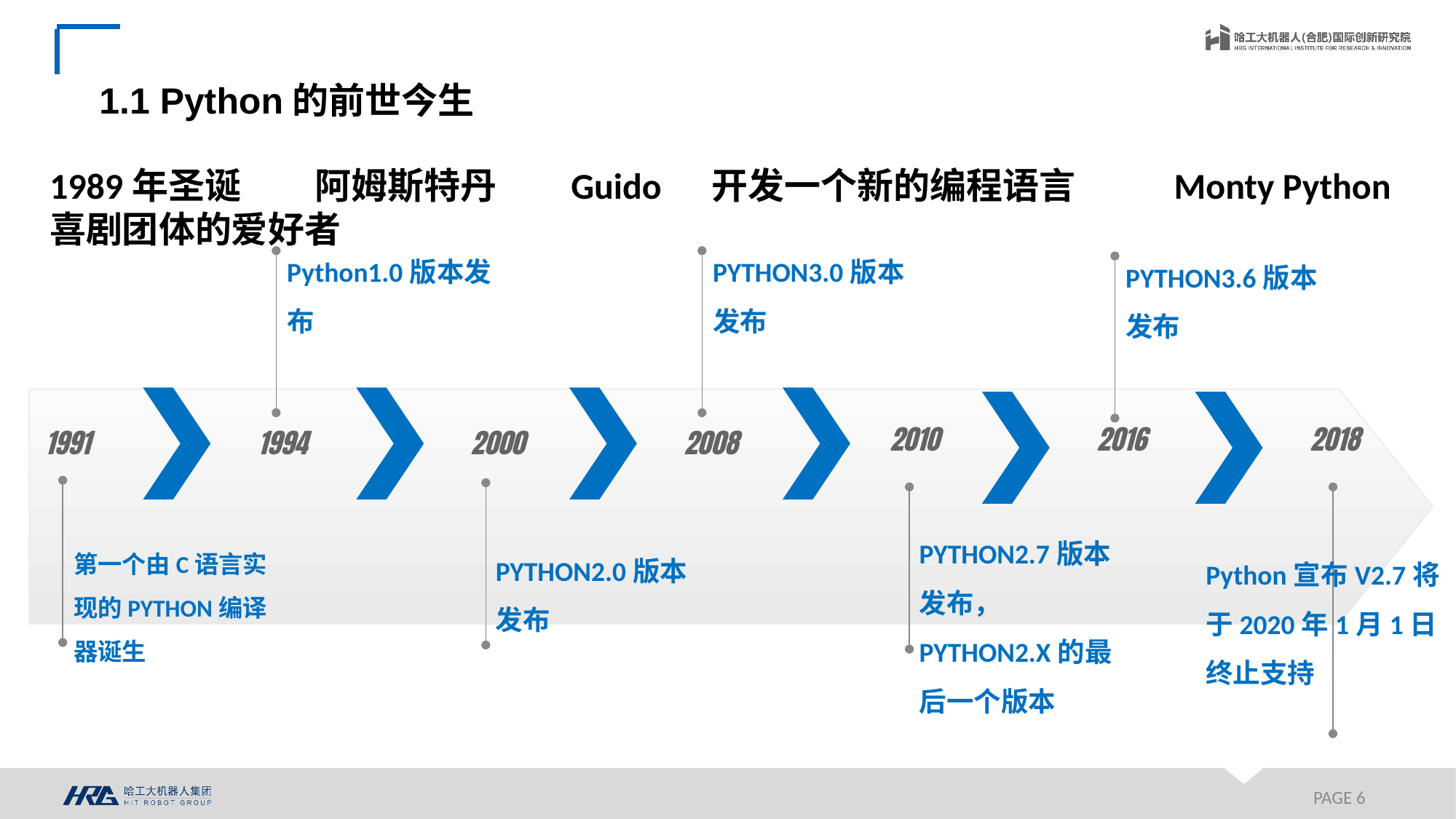

1.1 Python的前世今生
1989年圣诞         阿姆斯特丹        Guido     开发一个新的编程语言           Monty Python喜剧团体的爱好者
Python1.0版本发布

PYTHON3.0版本发布

PYTHON3.6版本发布

2010
2016
2018
1991
1994
2000
2008

第一个由C语言实现的PYTHON编译器诞生

PYTHON2.0版本发布

PYTHON2.7版本发布， PYTHON2.X的最后一个版本

Python宣布V2.7将于2020年1月1日终止支持